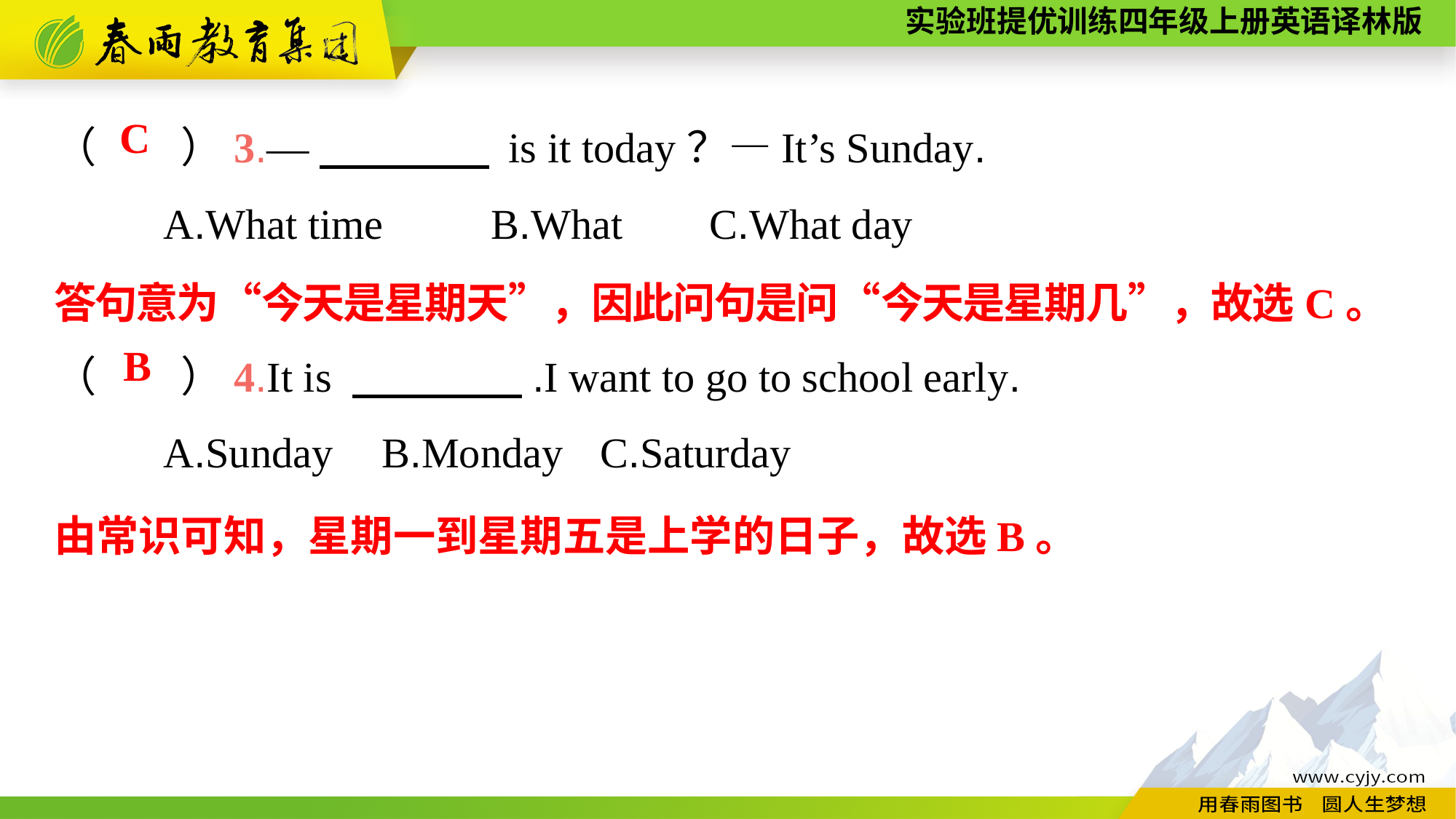

（　　）3.—　　　　 is it today？—It’s Sunday.
	A.What time	B.What	C.What day

（　　）4.It is 　　　　.I want to go to school early.
	A.Sunday	B.Monday	C.Saturday
C
答句意为“今天是星期天”，因此问句是问“今天是星期几”，故选C。
B
由常识可知，星期一到星期五是上学的日子，故选B。